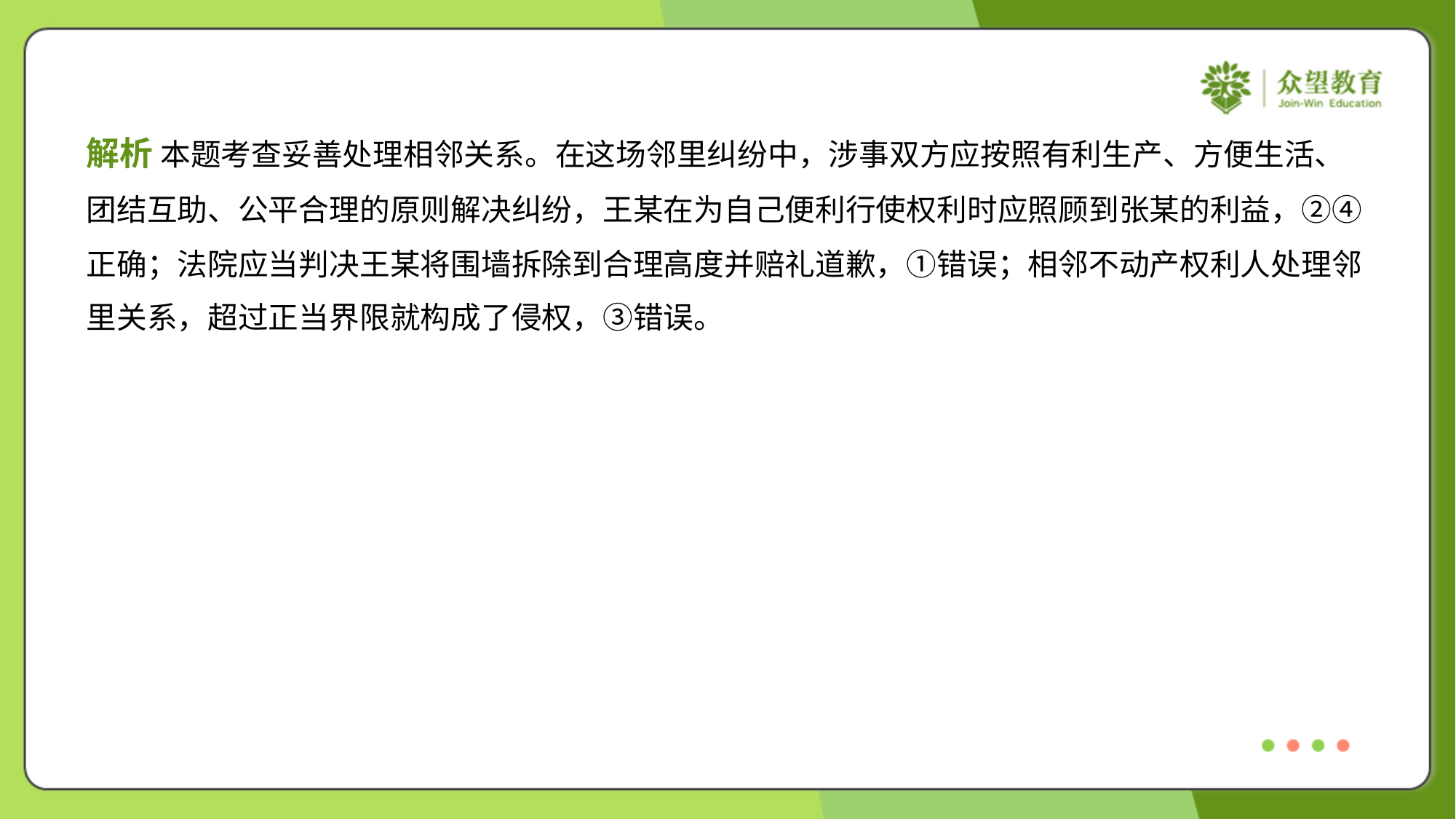

解析 本题考查妥善处理相邻关系。在这场邻里纠纷中，涉事双方应按照有利生产、方便生活、
团结互助、公平合理的原则解决纠纷，王某在为自己便利行使权利时应照顾到张某的利益，②④
正确；法院应当判决王某将围墙拆除到合理高度并赔礼道歉，①错误；相邻不动产权利人处理邻
里关系，超过正当界限就构成了侵权，③错误。